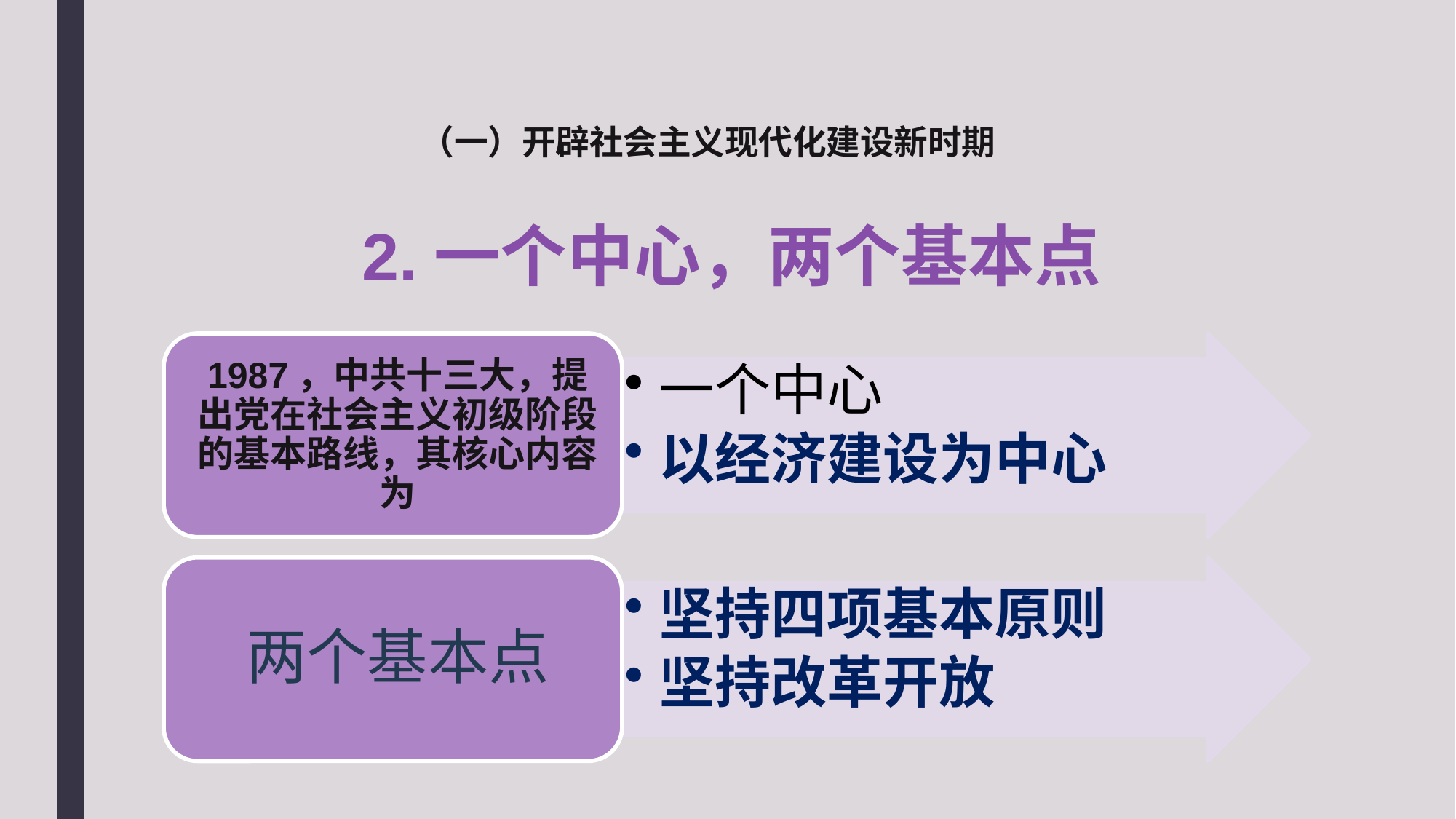

# （一）开辟社会主义现代化建设新时期
2.一个中心，两个基本点
一个中心
以经济建设为中心
1987，中共十三大，提出党在社会主义初级阶段的基本路线，其核心内容为
坚持四项基本原则
坚持改革开放
两个基本点